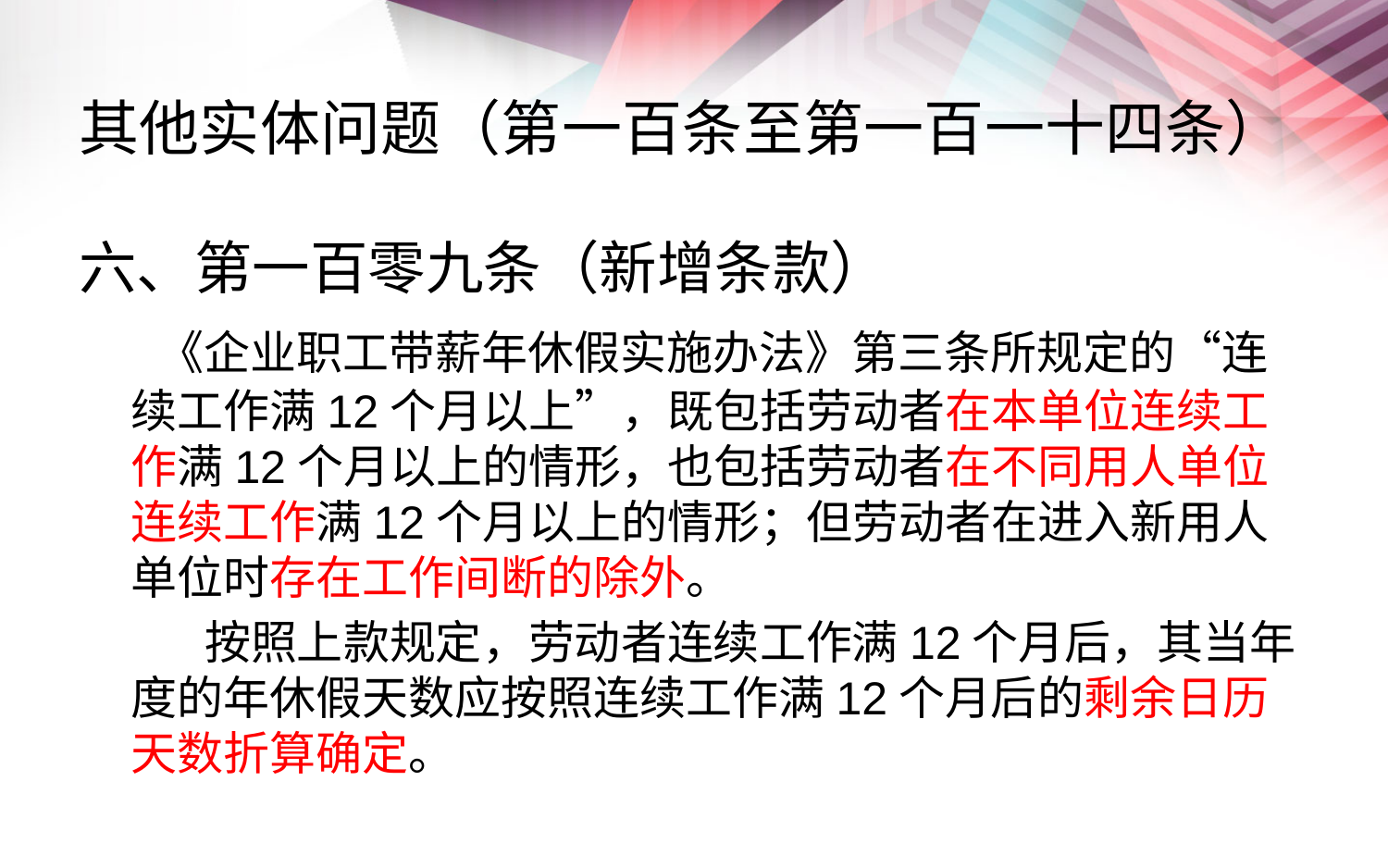

# 其他实体问题（第一百条至第一百一十四条）
六、第一百零九条（新增条款）
     《企业职工带薪年休假实施办法》第三条所规定的“连续工作满12个月以上”，既包括劳动者在本单位连续工作满12个月以上的情形，也包括劳动者在不同用人单位连续工作满12个月以上的情形；但劳动者在进入新用人单位时存在工作间断的除外。
           按照上款规定，劳动者连续工作满12个月后，其当年度的年休假天数应按照连续工作满12个月后的剩余日历天数折算确定。